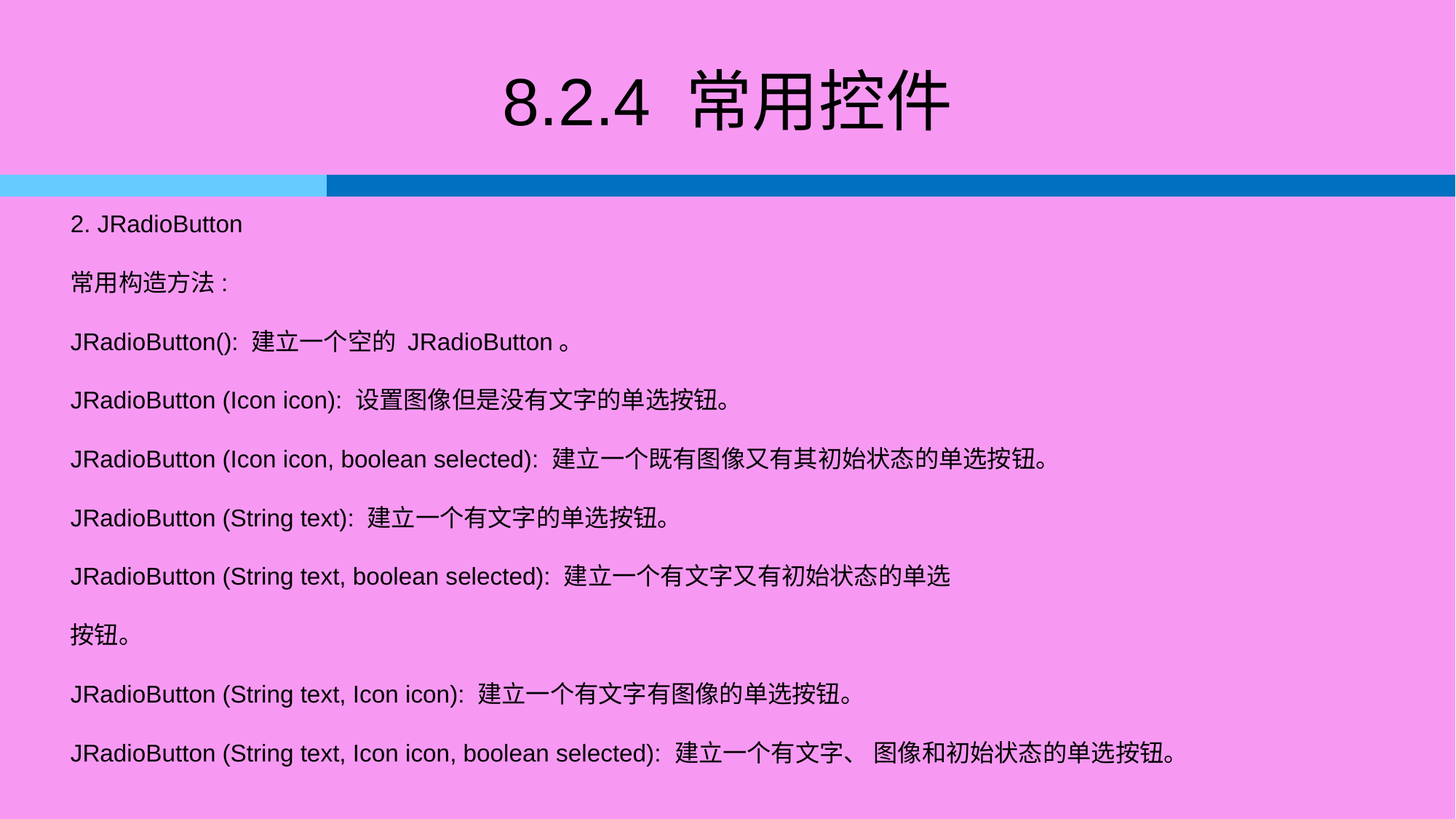

# 8.2.4 常用控件
2. JRadioButton
常用构造方法:
JRadioButton(): 建立一个空的 JRadioButton。
JRadioButton (Icon icon): 设置图像但是没有文字的单选按钮。
JRadioButton (Icon icon, boolean selected): 建立一个既有图像又有其初始状态的单选按钮。
JRadioButton (String text): 建立一个有文字的单选按钮。
JRadioButton (String text, boolean selected): 建立一个有文字又有初始状态的单选
按钮。
JRadioButton (String text, Icon icon): 建立一个有文字有图像的单选按钮。
JRadioButton (String text, Icon icon, boolean selected): 建立一个有文字、 图像和初始状态的单选按钮。